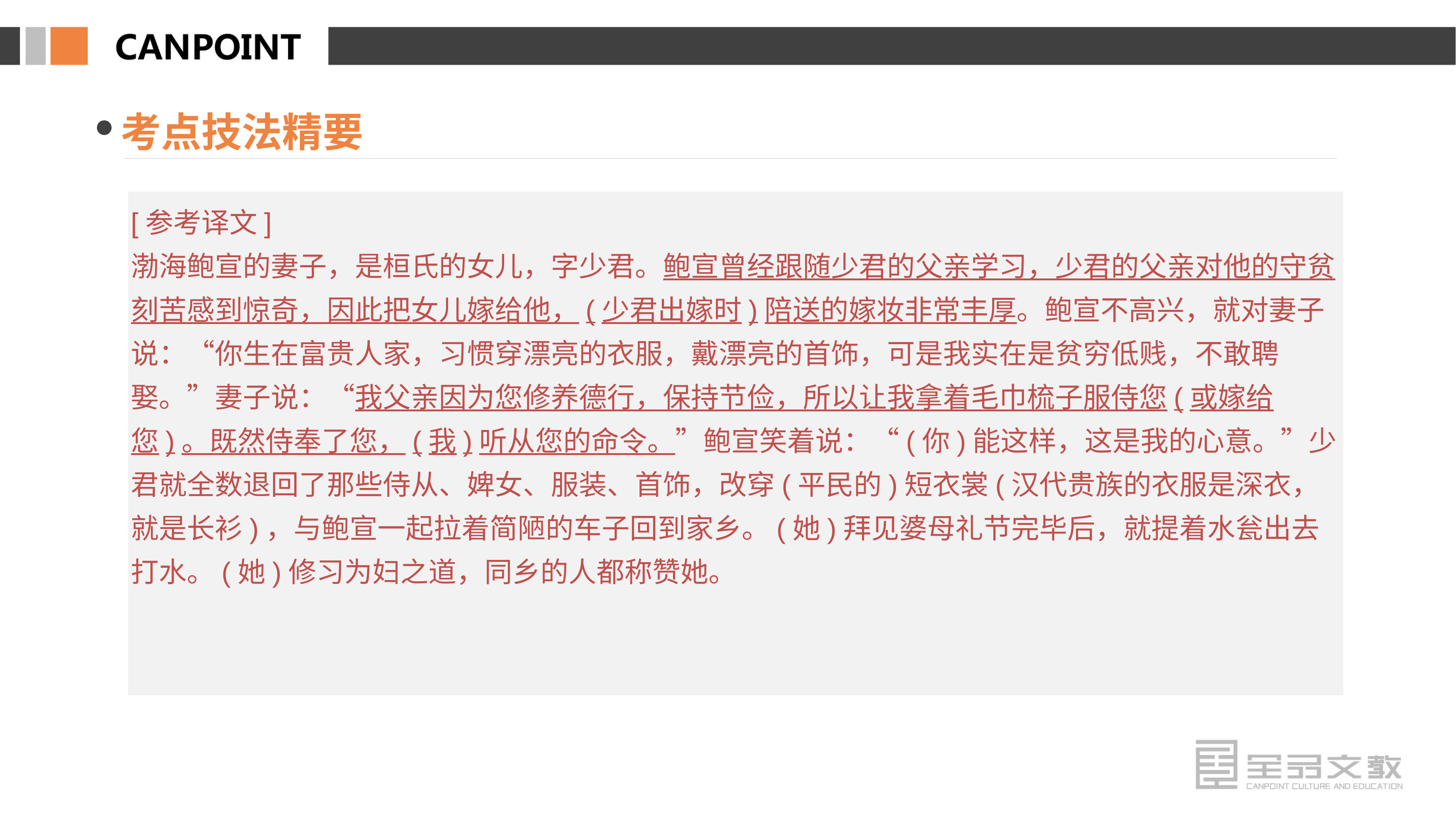

考点技法精要

[参考译文]
渤海鲍宣的妻子，是桓氏的女儿，字少君。鲍宣曾经跟随少君的父亲学习，少君的父亲对他的守贫刻苦感到惊奇，因此把女儿嫁给他，(少君出嫁时)陪送的嫁妆非常丰厚。鲍宣不高兴，就对妻子说：“你生在富贵人家，习惯穿漂亮的衣服，戴漂亮的首饰，可是我实在是贫穷低贱，不敢聘娶。”妻子说：“我父亲因为您修养德行，保持节俭，所以让我拿着毛巾梳子服侍您(或嫁给您)。既然侍奉了您，(我)听从您的命令。”鲍宣笑着说：“(你)能这样，这是我的心意。”少君就全数退回了那些侍从、婢女、服装、首饰，改穿(平民的)短衣裳(汉代贵族的衣服是深衣，就是长衫)，与鲍宣一起拉着简陋的车子回到家乡。(她)拜见婆母礼节完毕后，就提着水瓮出去打水。(她)修习为妇之道，同乡的人都称赞她。